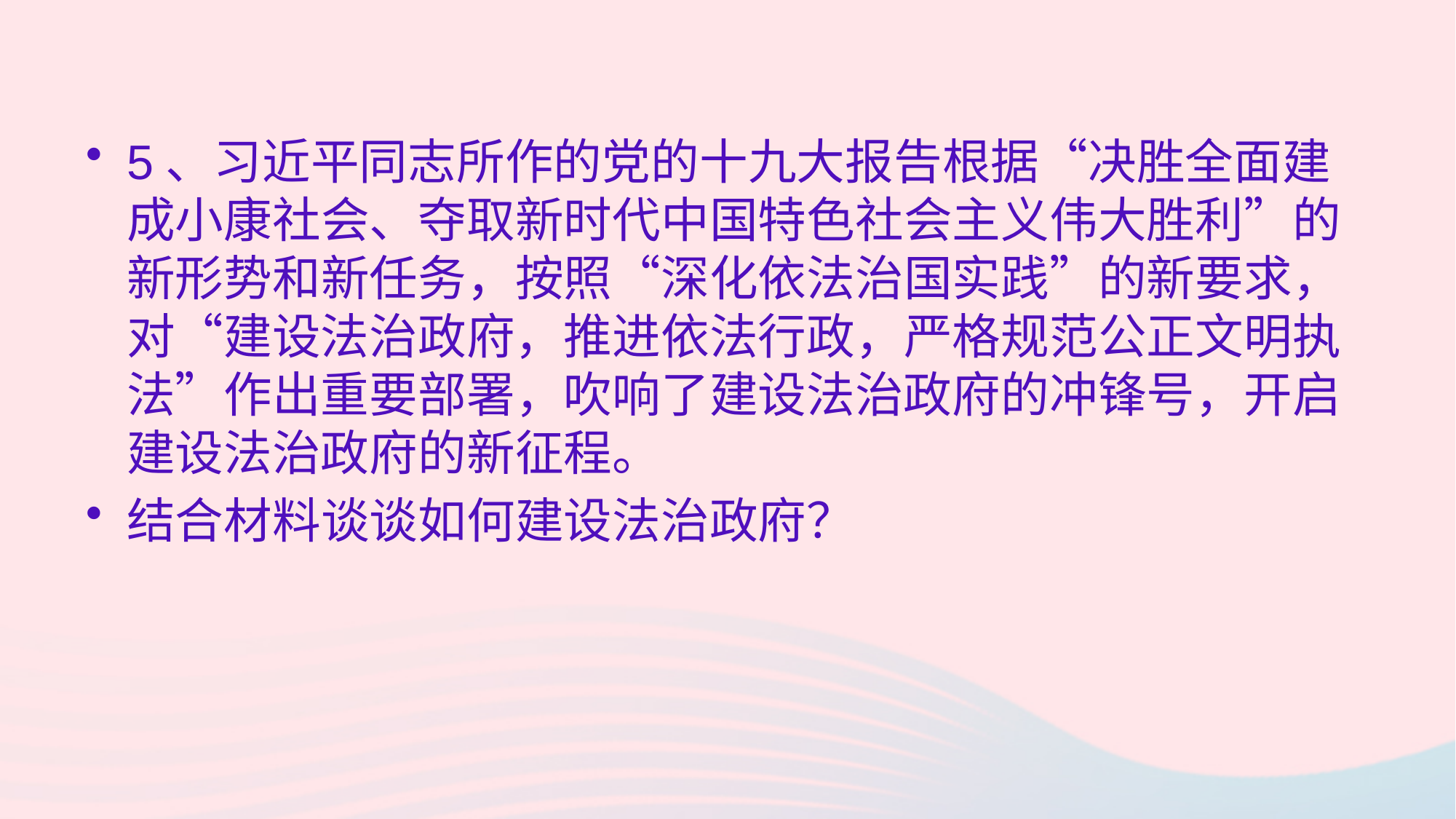

5、习近平同志所作的党的十九大报告根据“决胜全面建成小康社会、夺取新时代中国特色社会主义伟大胜利”的新形势和新任务，按照“深化依法治国实践”的新要求，对“建设法治政府，推进依法行政，严格规范公正文明执法”作出重要部署，吹响了建设法治政府的冲锋号，开启建设法治政府的新征程。
结合材料谈谈如何建设法治政府？